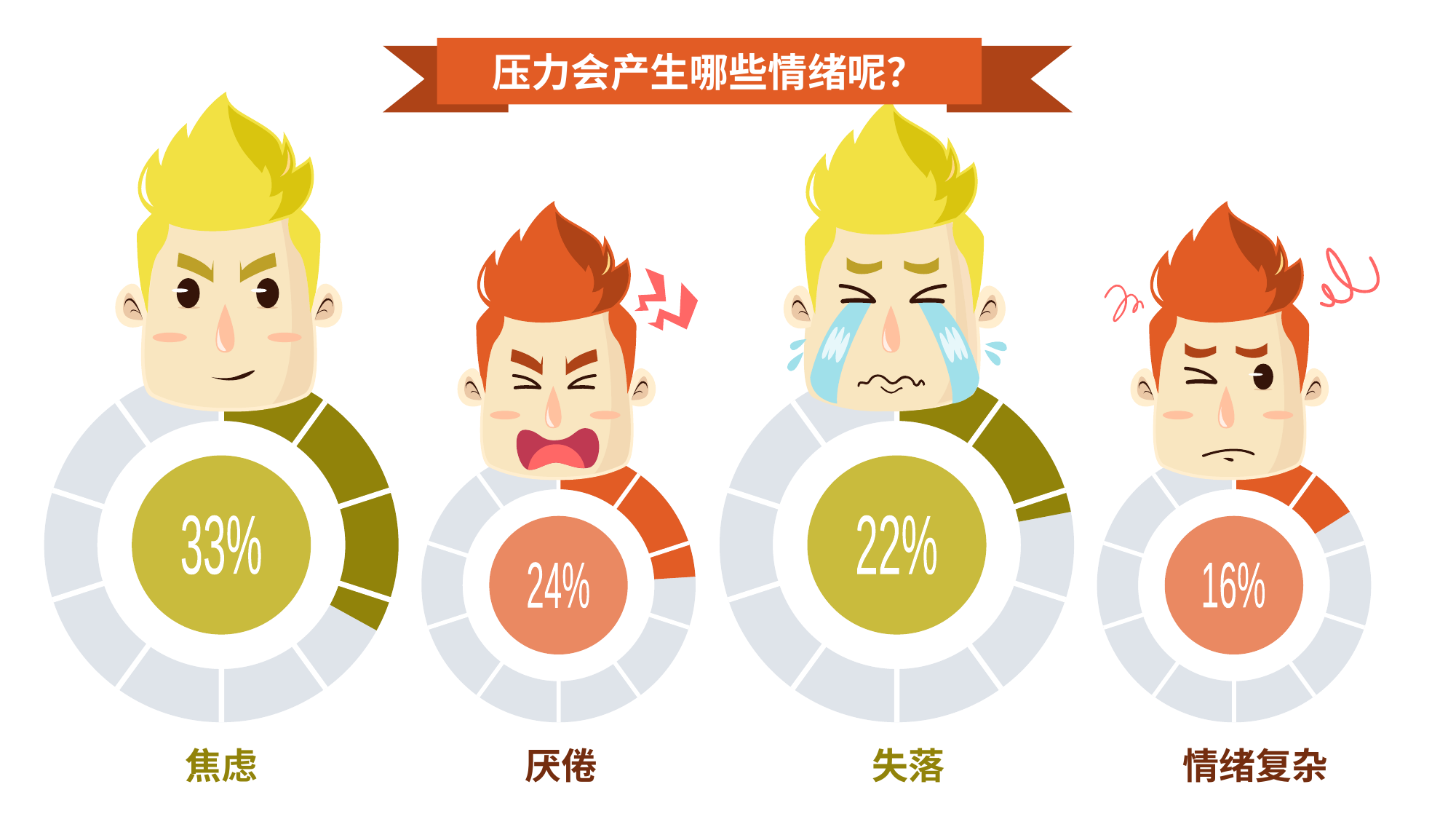

压力会产生哪些情绪呢？

16%

24%

33%

22%
焦虑
厌倦
失落
情绪复杂